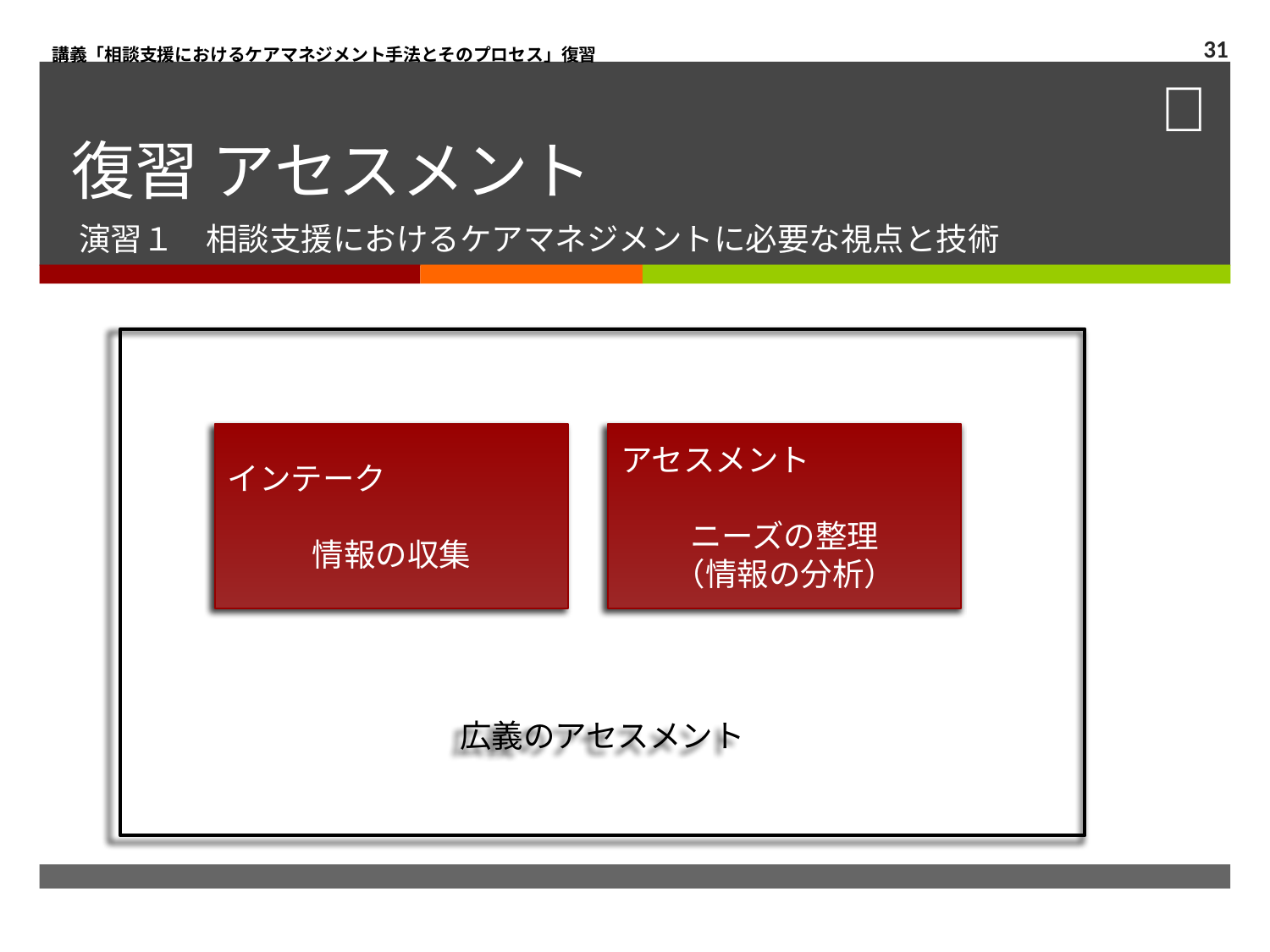

講義「相談支援におけるケアマネジメント手法とそのプロセス」復習
31
# 復習 アセスメント
演習１　相談支援におけるケアマネジメントに必要な視点と技術

広義のアセスメント
インテーク

情報の収集
アセスメント

ニーズの整理
（情報の分析）